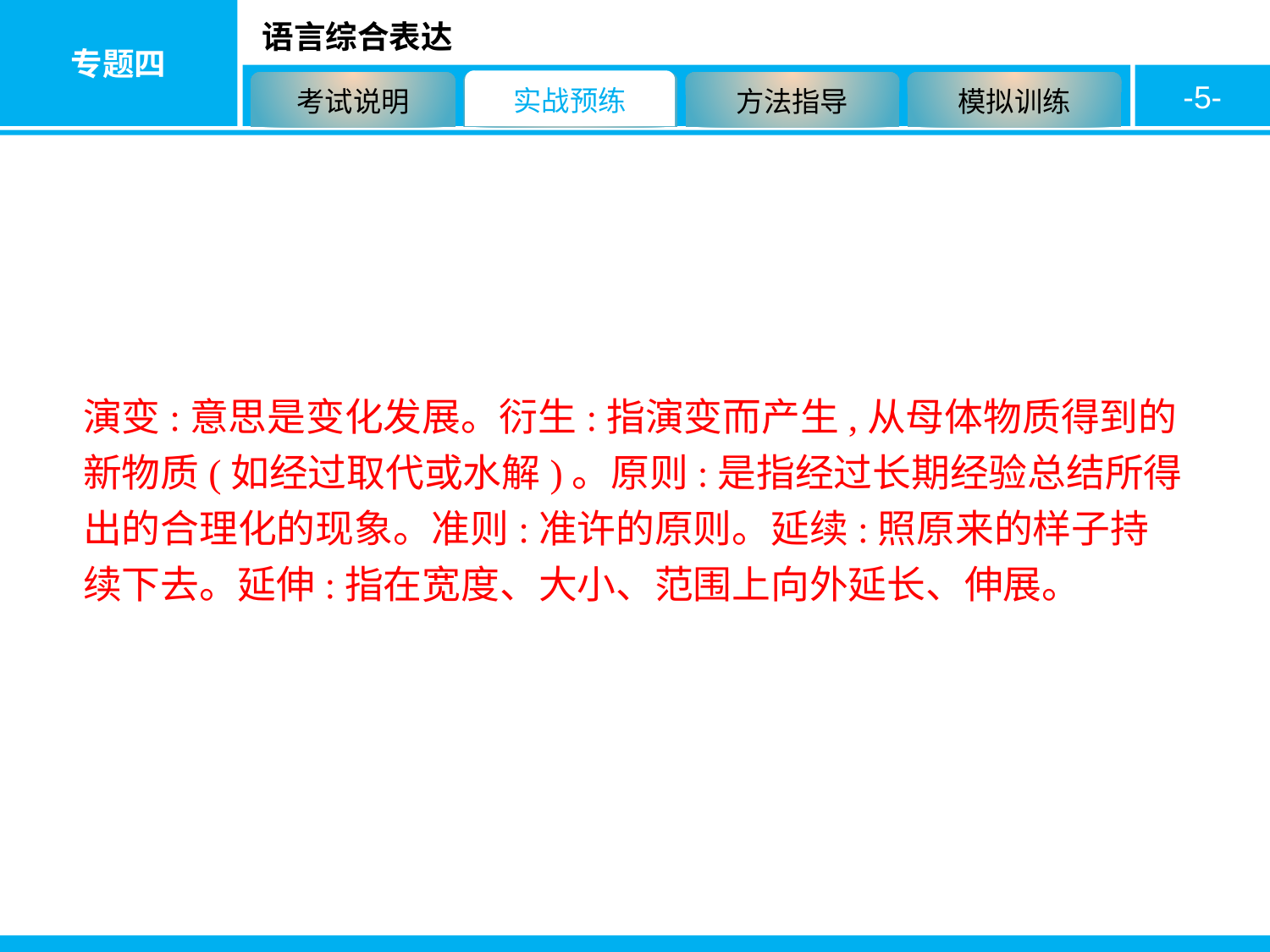

-5-
演变:意思是变化发展。衍生:指演变而产生,从母体物质得到的新物质(如经过取代或水解)。原则:是指经过长期经验总结所得出的合理化的现象。准则:准许的原则。延续:照原来的样子持续下去。延伸:指在宽度、大小、范围上向外延长、伸展。